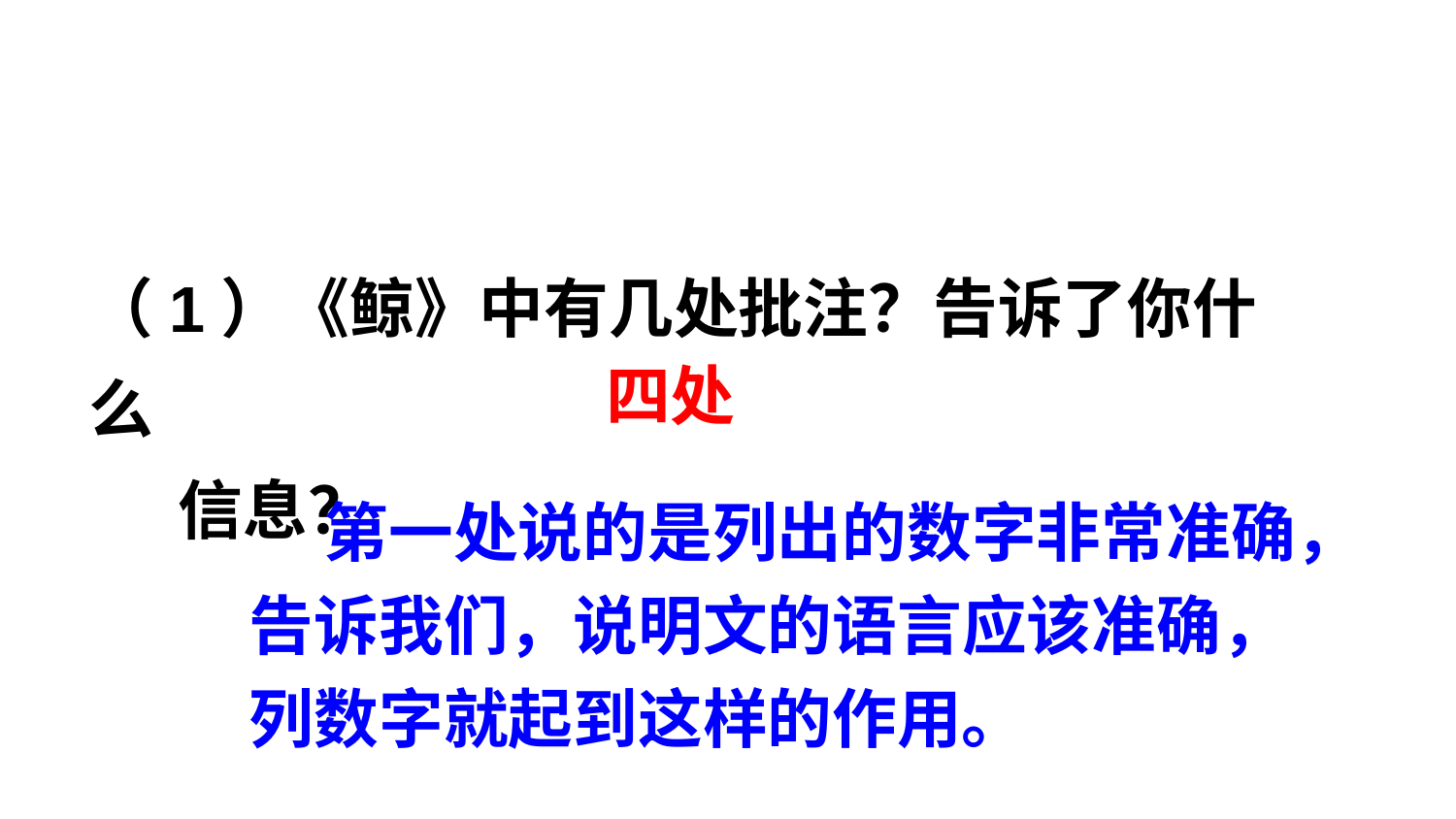

（1）《鲸》中有几处批注？告诉了你什么
     信息？
四处
    第一处说的是列出的数字非常准确，告诉我们，说明文的语言应该准确，列数字就起到这样的作用。